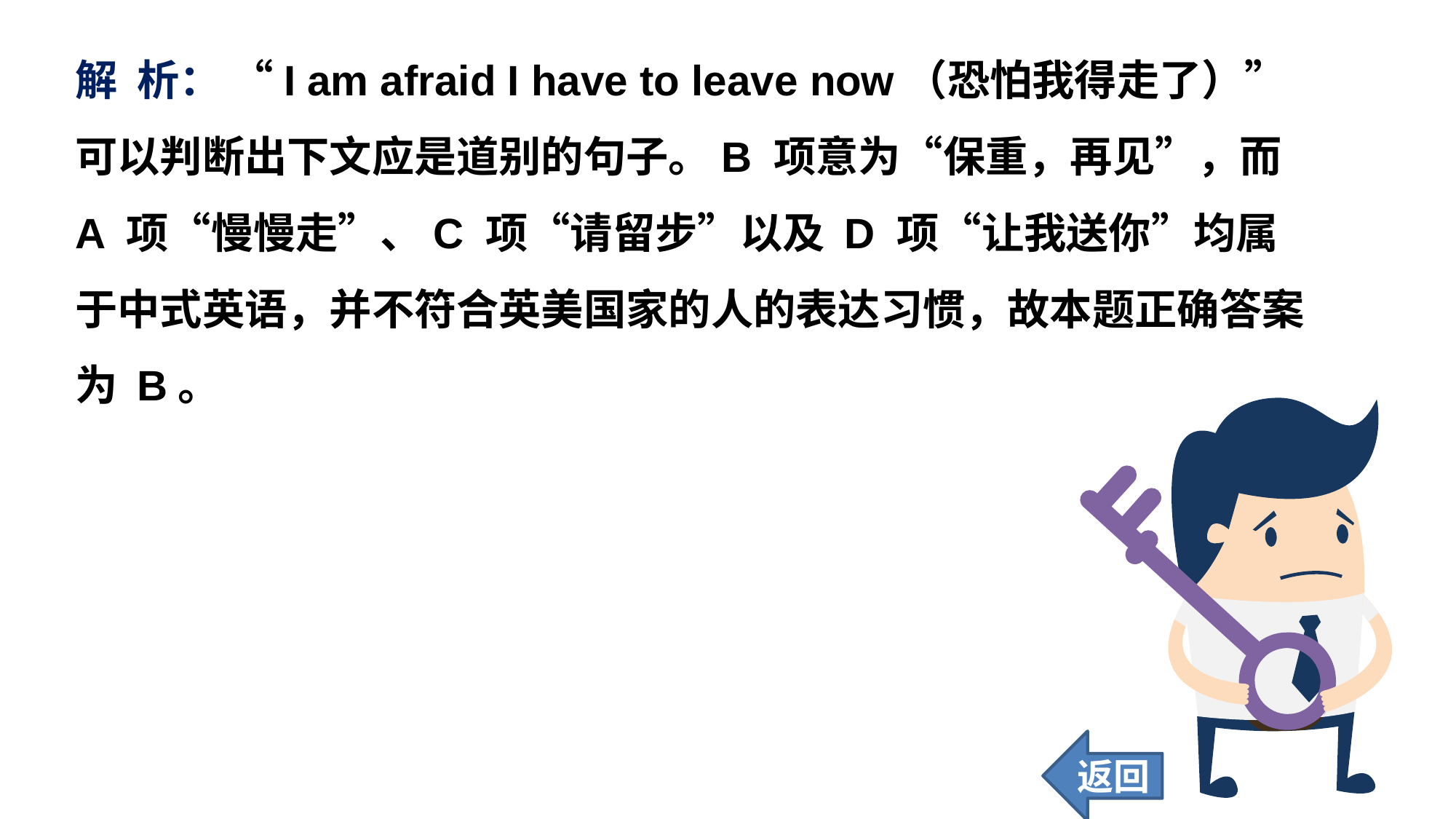

解  析： “I am afraid I have to leave now（恐怕我得走了）”可以判断出下文应是道别的句子。B 项意为“保重，再见”，而 A 项“慢慢走”、C 项“请留步”以及 D 项“让我送你”均属于中式英语，并不符合英美国家的人的表达习惯，故本题正确答案为 B。

返回
27